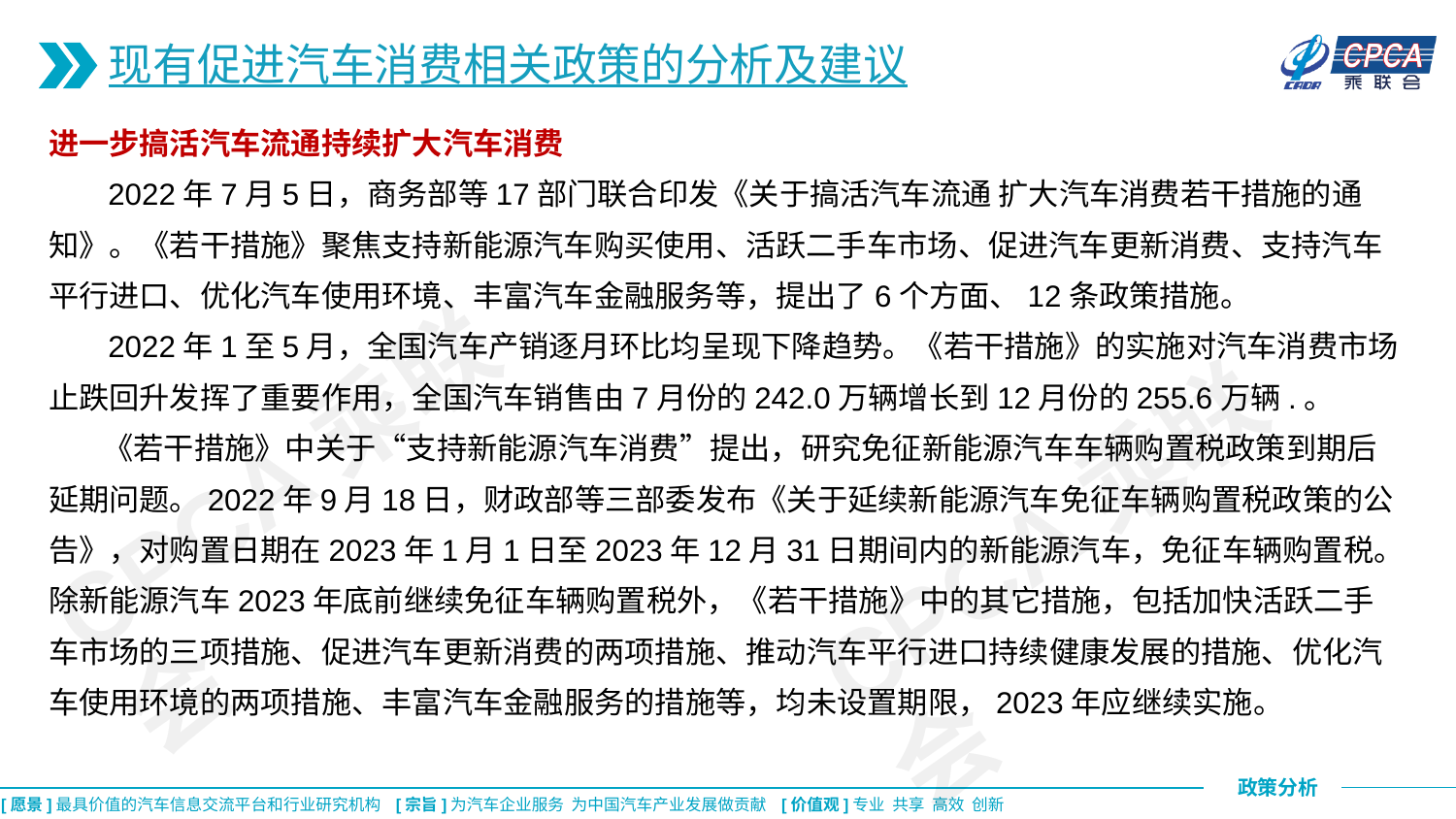

现有促进汽车消费相关政策的分析及建议
进一步搞活汽车流通持续扩大汽车消费
       2022年7月5日，商务部等17部门联合印发《关于搞活汽车流通 扩大汽车消费若干措施的通知》。《若干措施》聚焦支持新能源汽车购买使用、活跃二手车市场、促进汽车更新消费、支持汽车平行进口、优化汽车使用环境、丰富汽车金融服务等，提出了6个方面、12条政策措施。
       2022年1至5月，全国汽车产销逐月环比均呈现下降趋势。《若干措施》的实施对汽车消费市场止跌回升发挥了重要作用，全国汽车销售由7月份的242.0万辆增长到12月份的255.6万辆.。
       《若干措施》中关于“支持新能源汽车消费”提出，研究免征新能源汽车车辆购置税政策到期后延期问题。2022年9月18日，财政部等三部委发布《关于延续新能源汽车免征车辆购置税政策的公告》，对购置日期在2023年1月1日至2023年12月31日期间内的新能源汽车，免征车辆购置税。除新能源汽车2023年底前继续免征车辆购置税外，《若干措施》中的其它措施，包括加快活跃二手车市场的三项措施、促进汽车更新消费的两项措施、推动汽车平行进口持续健康发展的措施、优化汽车使用环境的两项措施、丰富汽车金融服务的措施等，均未设置期限，2023年应继续实施。
CPCA乘联会
CPCA乘联会